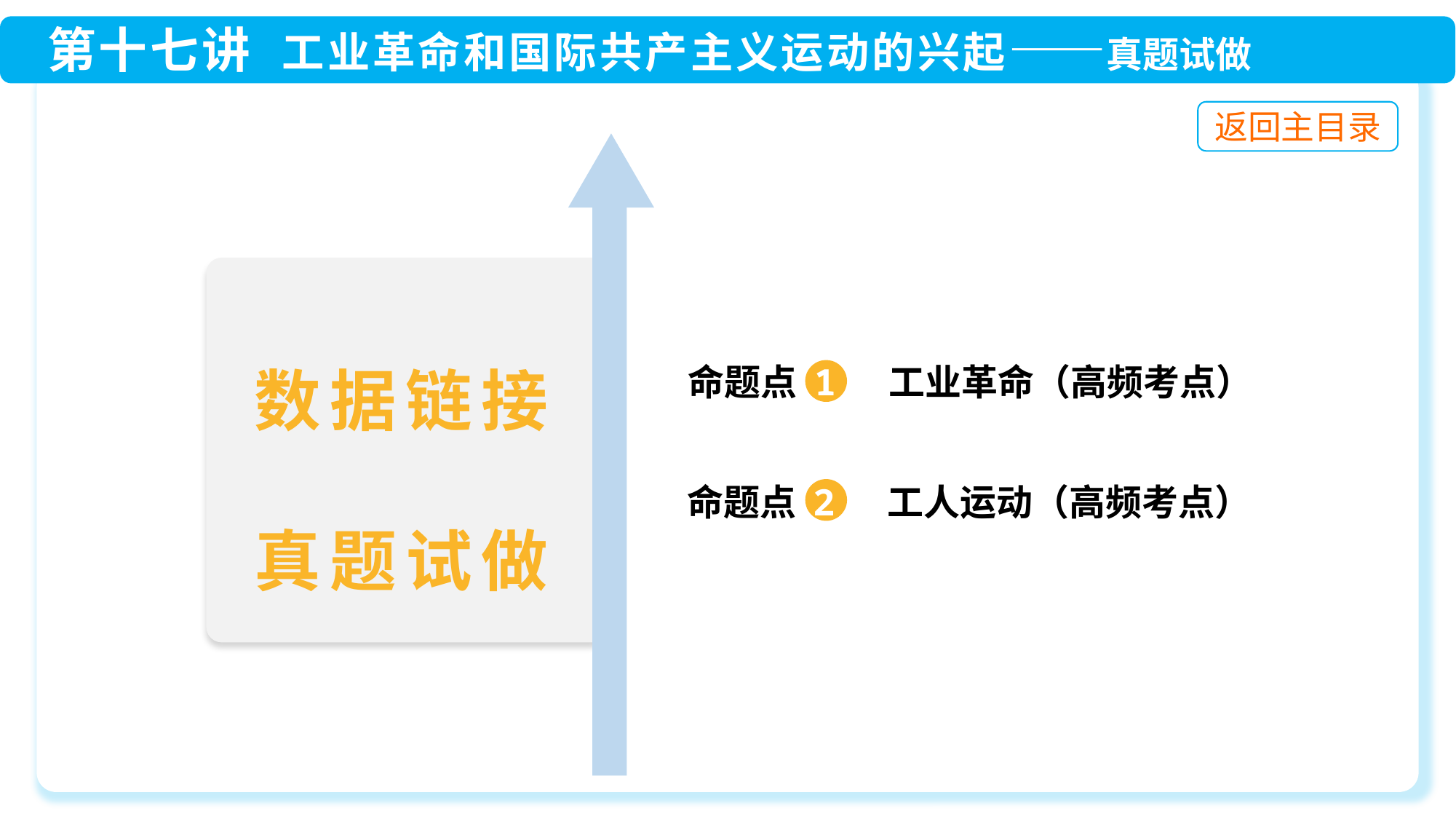

数据链接
真题试做
命题点 1  工业革命（高频考点）
命题点 2  工人运动（高频考点）